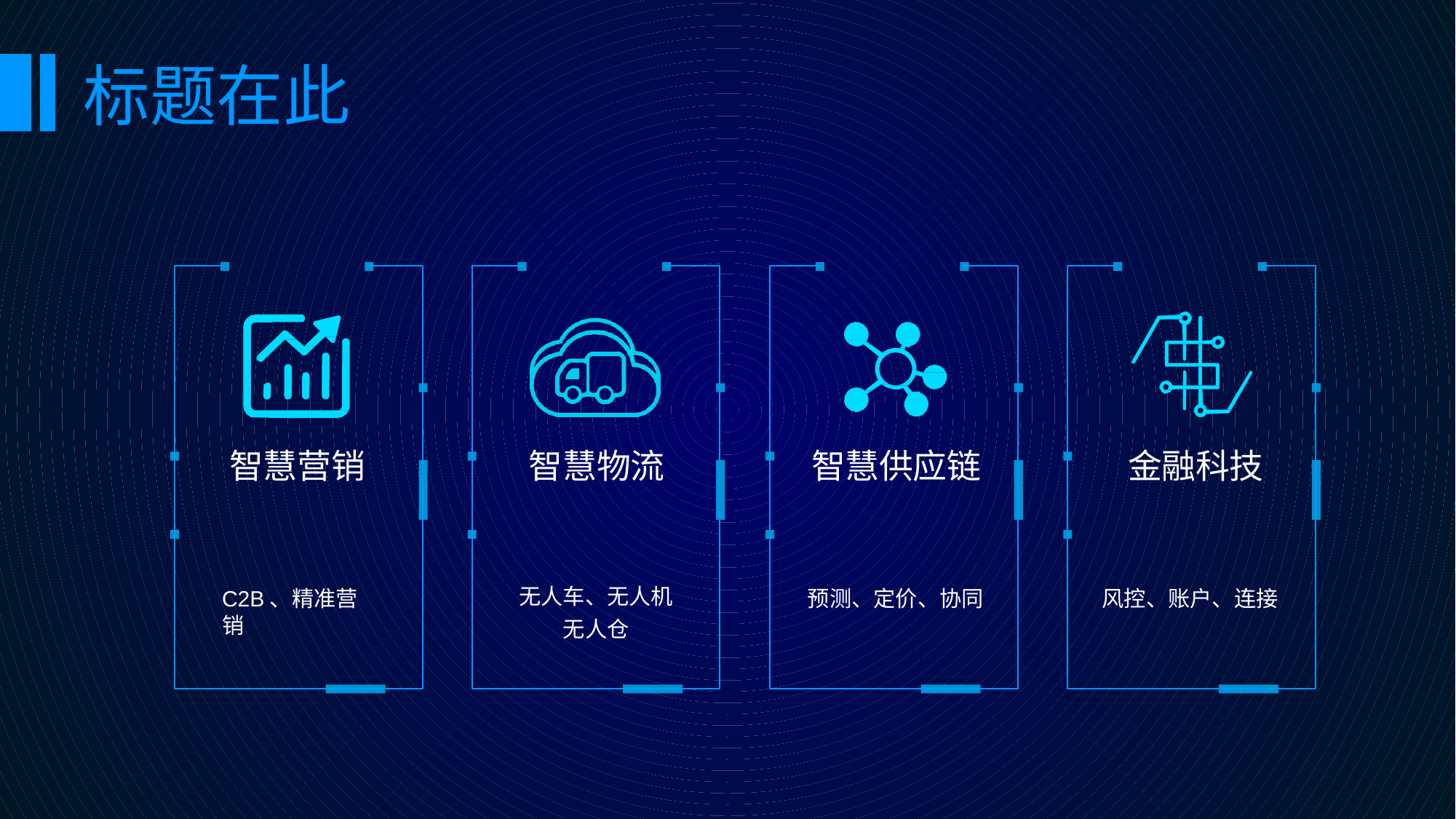

标题在此

智慧营销
智慧物流
智慧供应链
金融科技

无人车、无人机
无人仓
C2B、精准营销
预测、定价、协同
风控、账户、连接